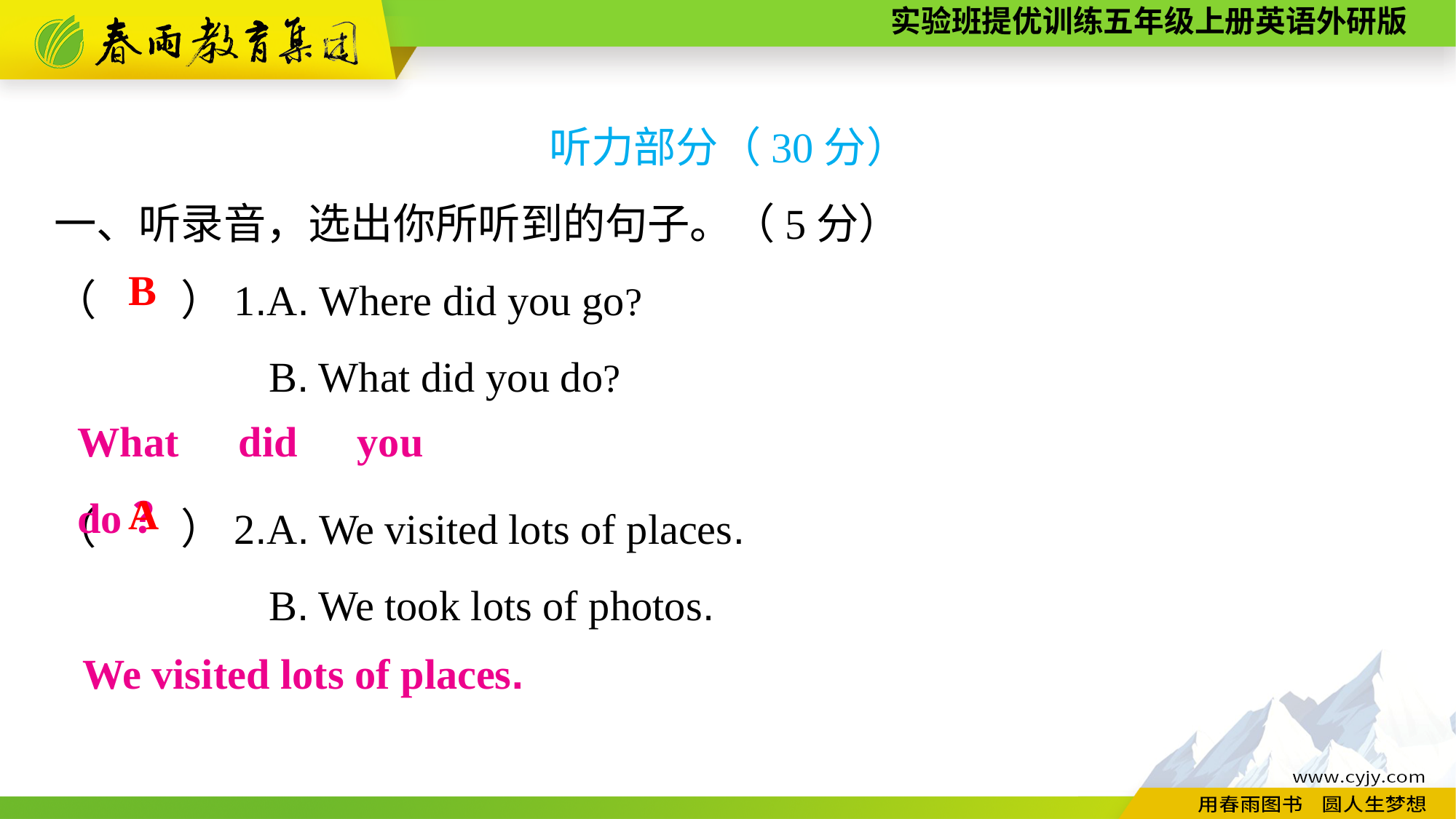

听力部分（30分）
一、听录音，选出你所听到的句子。（5分）
（　　）1.A. Where did you go?
B. What did you do?

（　　）2.A. We visited lots of places.
B. We took lots of photos.
B
What did you do？
A
We visited lots of places.